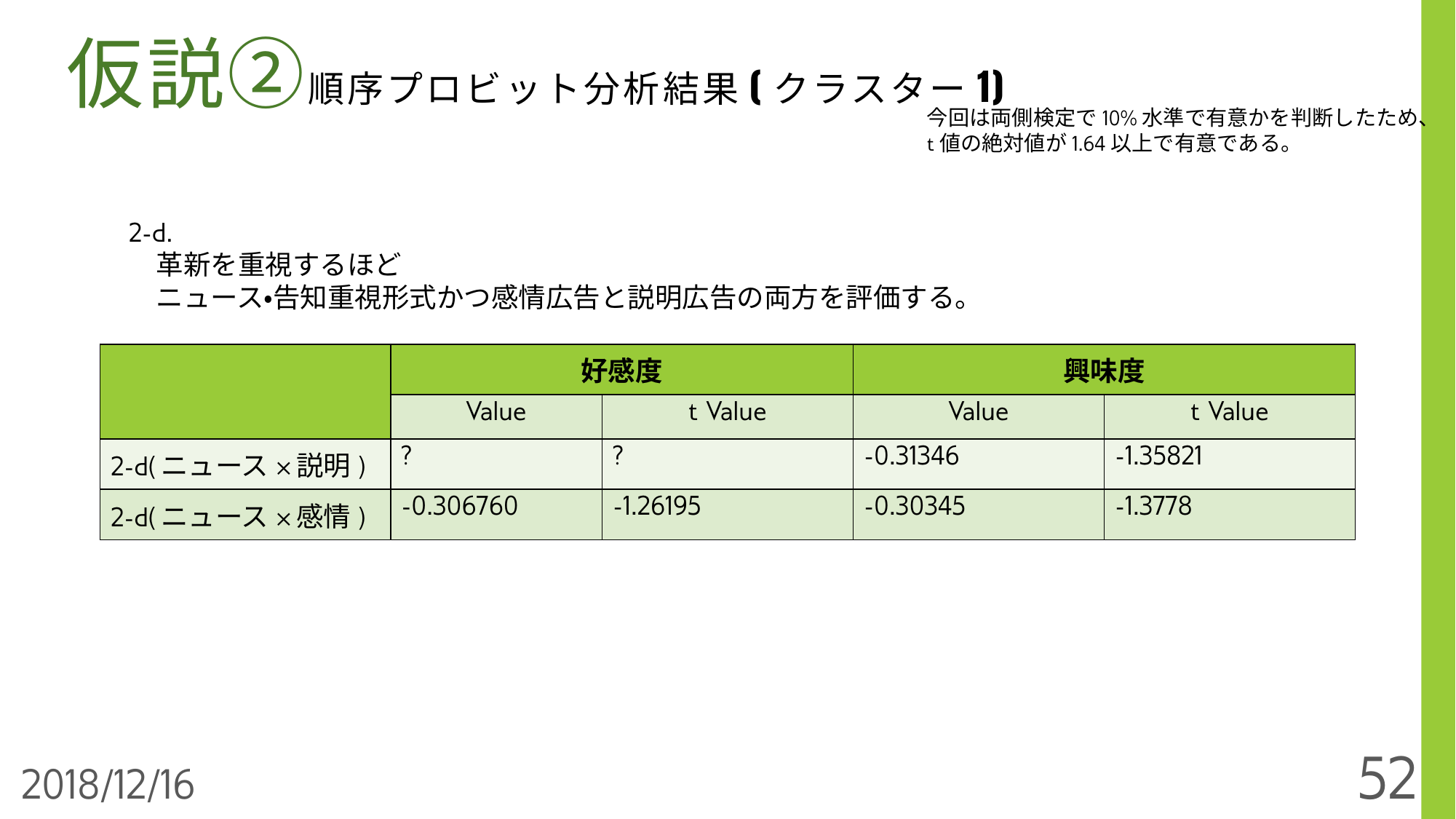

# 仮説②順序プロビット分析結果(クラスター1)
今回は両側検定で10%水準で有意かを判断したため、
t値の絶対値が1.64以上で有意である。
2-d.
　革新を重視するほど
　ニュース・告知重視形式かつ感情広告と説明広告の両方を評価する。
|  | 好感度 |  | 興味度 |  |
| --- | --- | --- | --- | --- |
|  | Value | t Value | Value | t Value |
| 2-d(ニュース×説明) | ? | ? | -0.31346 | -1.35821 |
| 2-d(ニュース×感情) | -0.306760 | -1.26195 | -0.30345 | -1.3778 |
52
2018/12/16